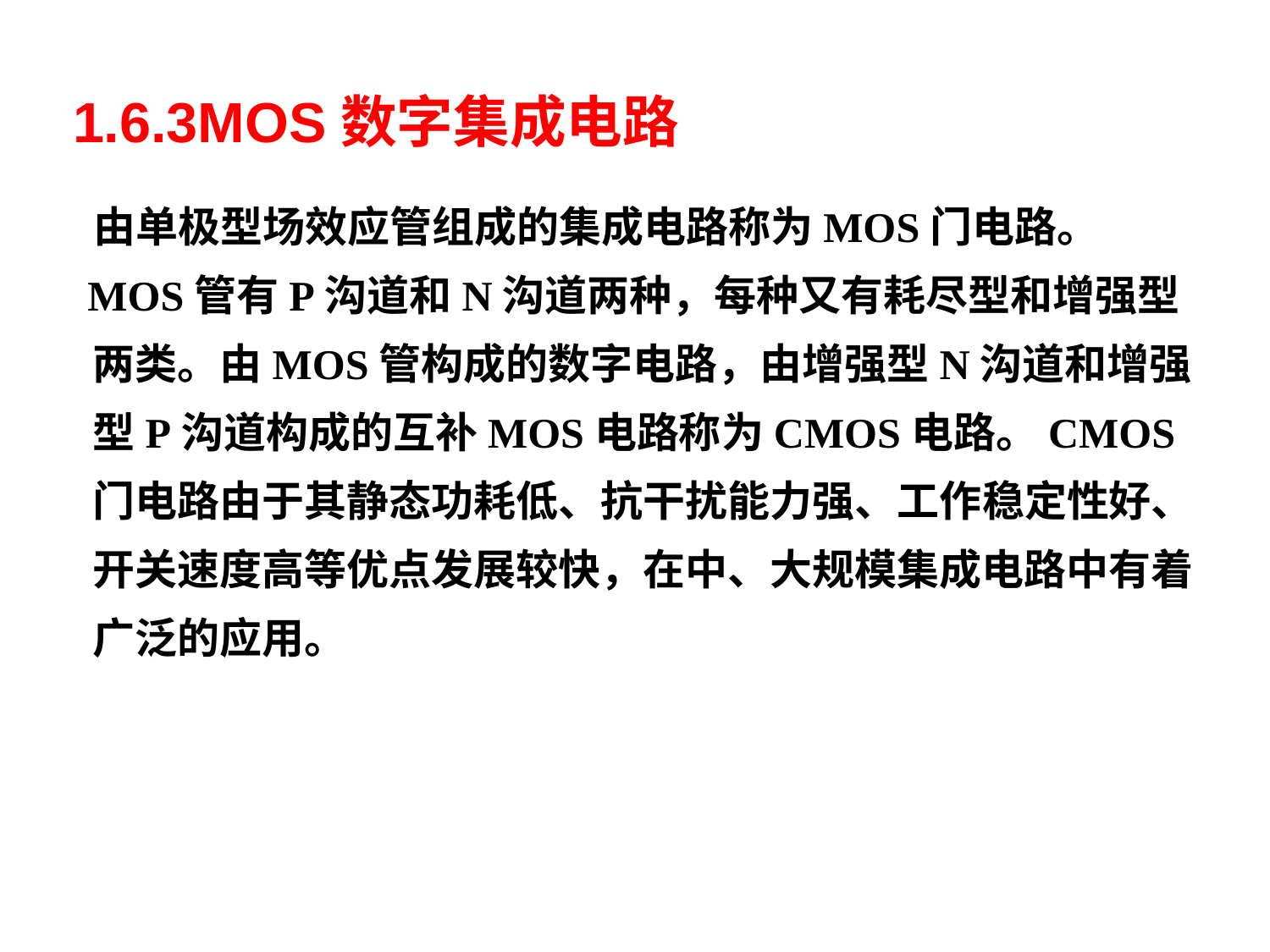

# 1.6.3MOS数字集成电路

    由单极型场效应管组成的集成电路称为MOS门电路。
    MOS管有P沟道和N沟道两种，每种又有耗尽型和增强型两类。由MOS管构成的数字电路，由增强型N沟道和增强型P沟道构成的互补MOS电路称为CMOS电路。CMOS门电路由于其静态功耗低、抗干扰能力强、工作稳定性好、开关速度高等优点发展较快，在中、大规模集成电路中有着广泛的应用。